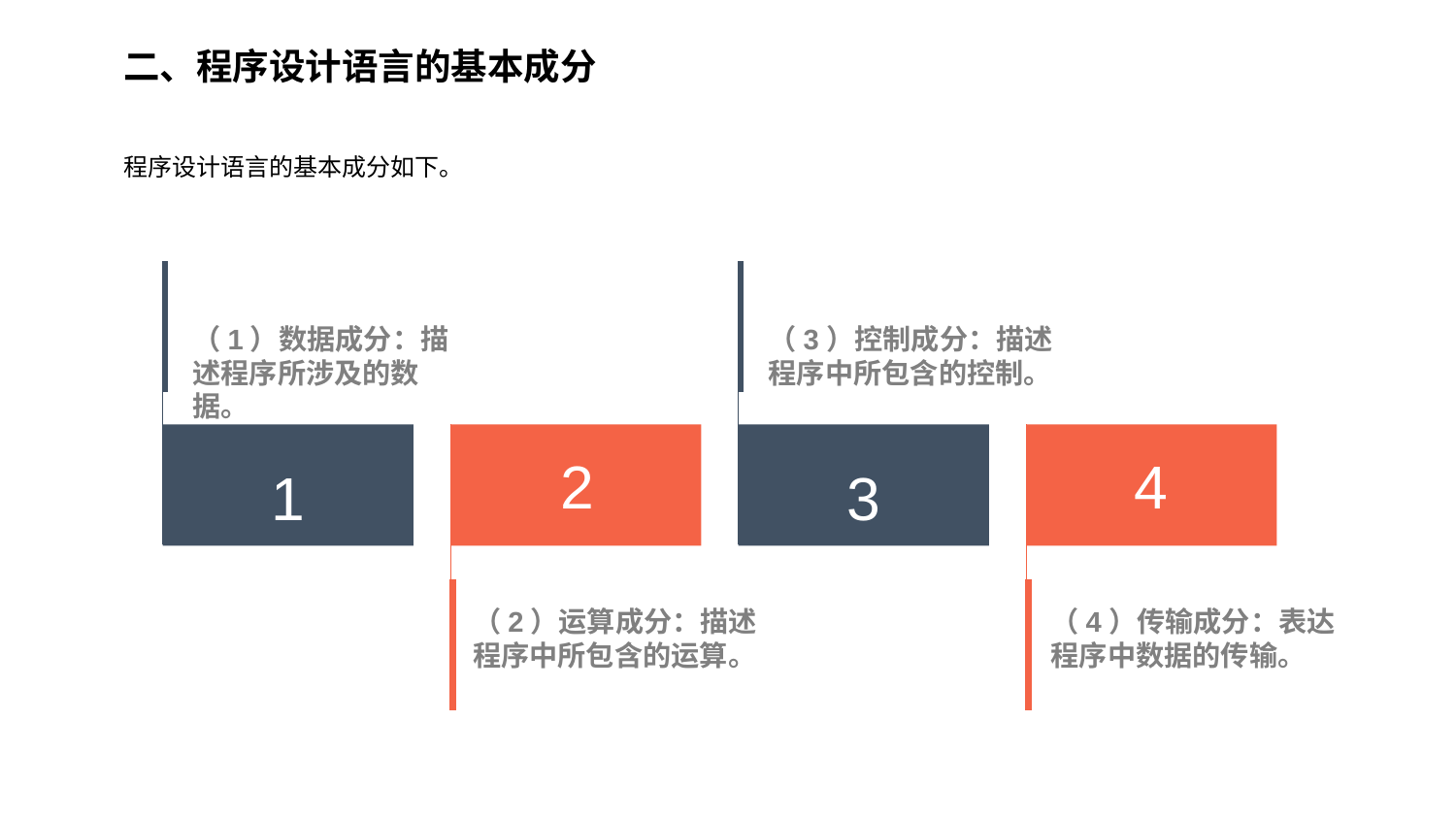

二、程序设计语言的基本成分
程序设计语言的基本成分如下。

（3）控制成分：描述程序中所包含的控制。
（1）数据成分：描述程序所涉及的数据。

2

4

1

3
（2）运算成分：描述程序中所包含的运算。
（4）传输成分：表达程序中数据的传输。